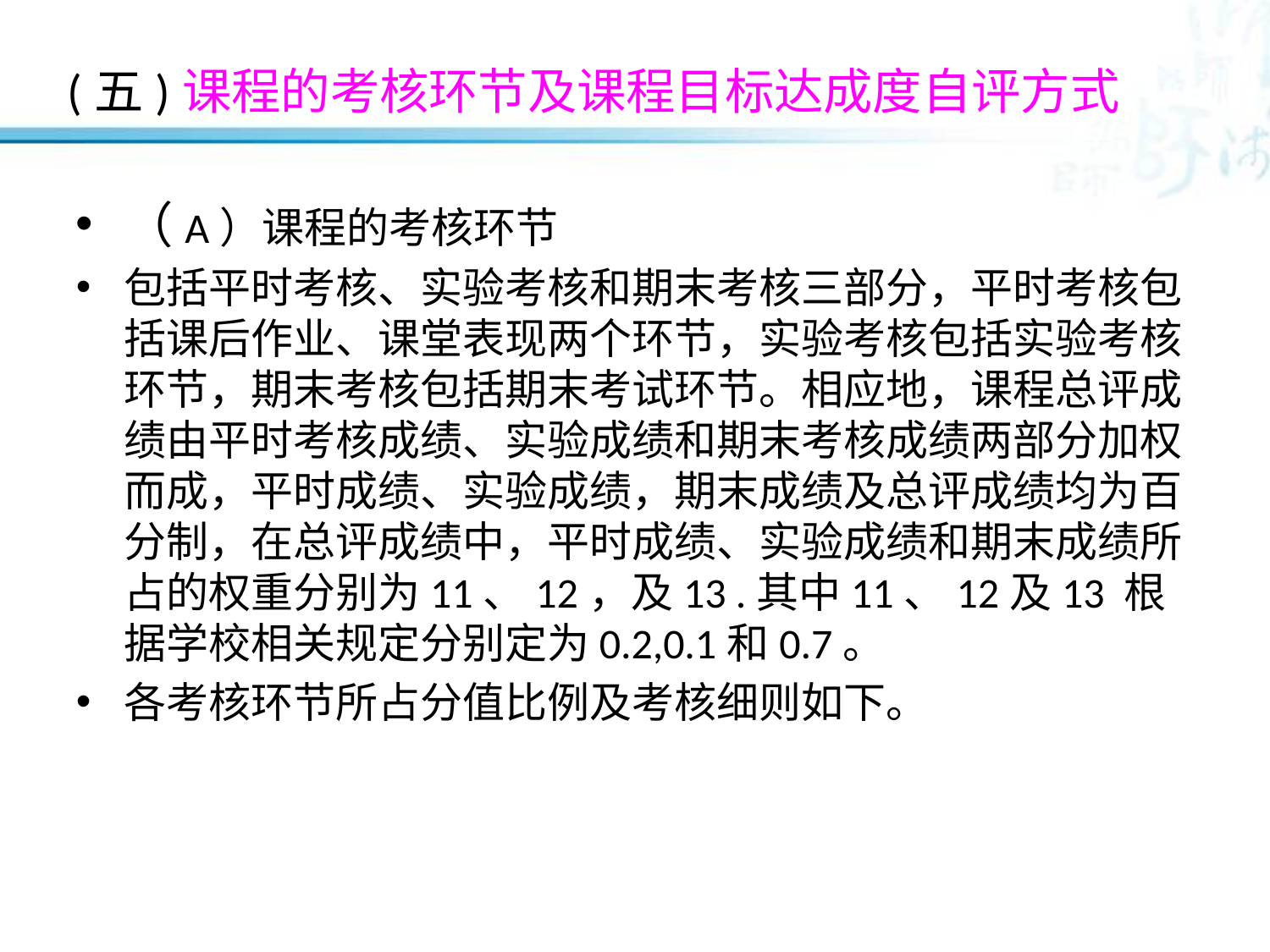

# (五)课程的考核环节及课程目标达成度自评方式
（A）课程的考核环节
包括平时考核、实验考核和期末考核三部分，平时考核包括课后作业、课堂表现两个环节，实验考核包括实验考核环节，期末考核包括期末考试环节。相应地，课程总评成绩由平时考核成绩、实验成绩和期末考核成绩两部分加权而成，平时成绩、实验成绩，期末成绩及总评成绩均为百分制，在总评成绩中，平时成绩、实验成绩和期末成绩所占的权重分别为11、12，及13 .其中11、12及13 根据学校相关规定分别定为0.2,0.1和0.7。
各考核环节所占分值比例及考核细则如下。